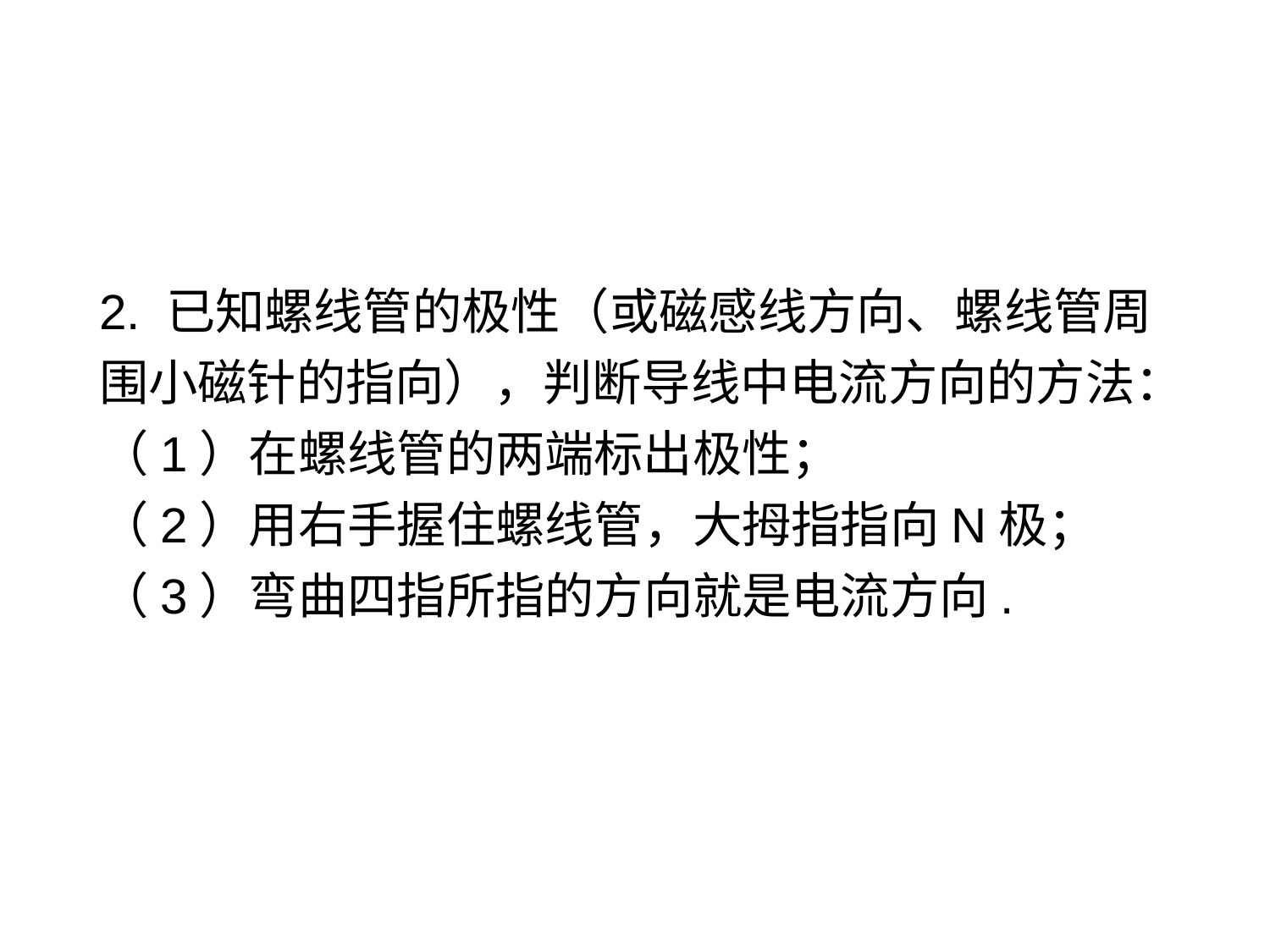

2. 已知螺线管的极性（或磁感线方向、螺线管周围小磁针的指向），判断导线中电流方向的方法：
（1）在螺线管的两端标出极性；
（2）用右手握住螺线管，大拇指指向N极；
（3）弯曲四指所指的方向就是电流方向.